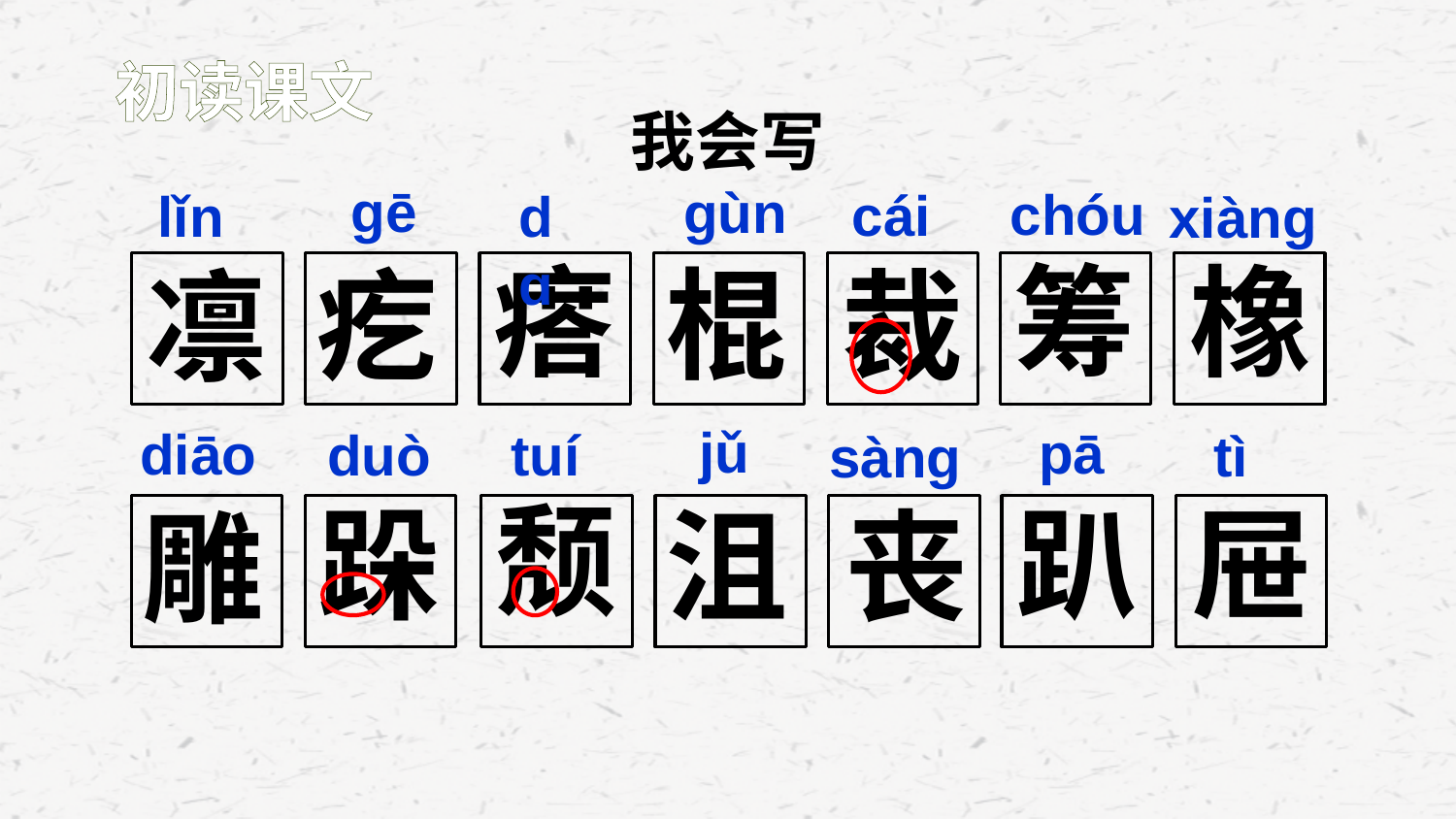

初读课文
我会写
ɡē
ɡùn
chóu
cái
lǐn
dɑ
xiànɡ
筹
瘩
橡
棍
裁
疙
凛

jǔ
pā
diāo
duò
tuí
tì
 sànɡ
颓
跺
趴
屉
沮
丧
雕